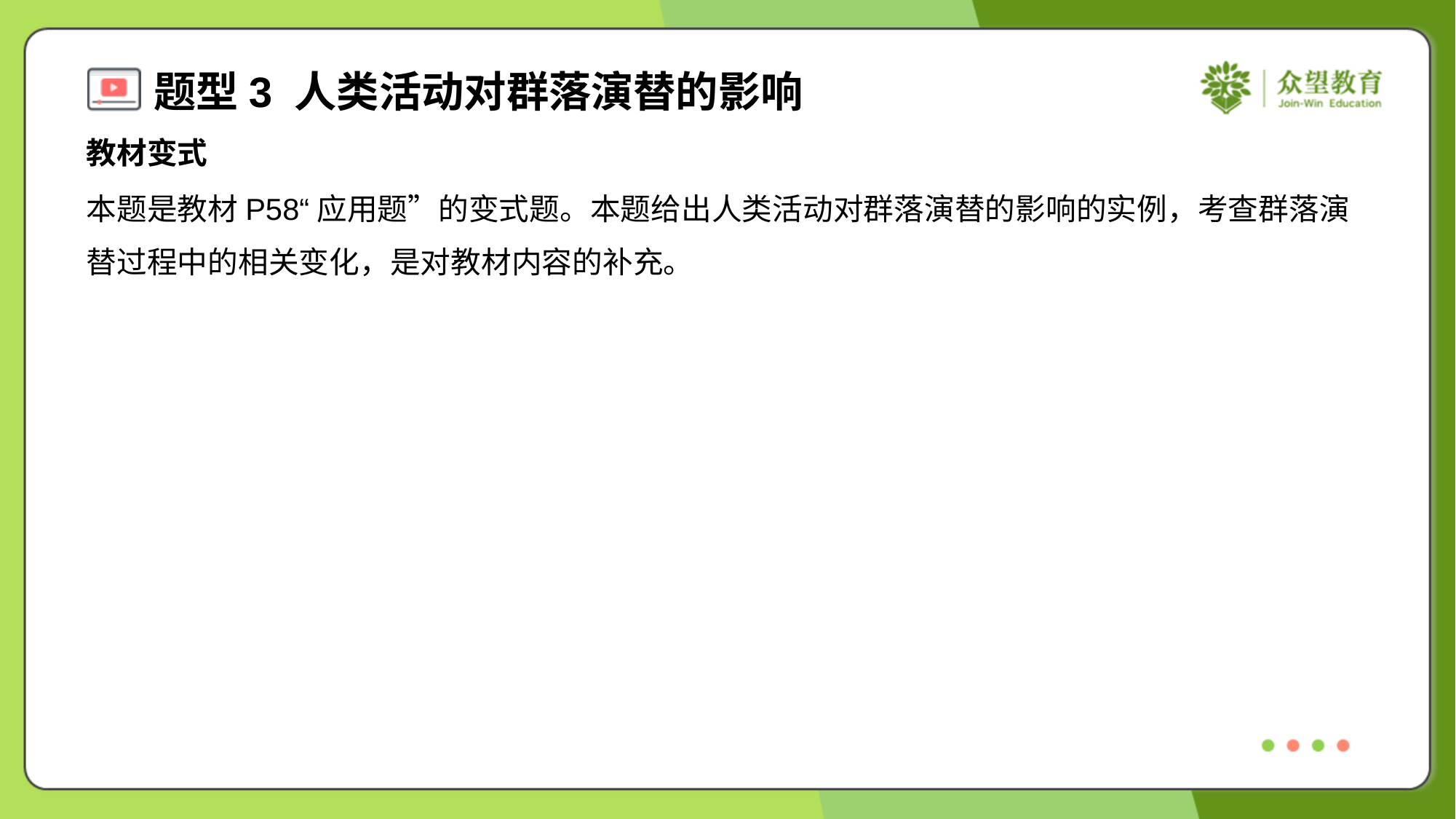

教材变式
本题是教材P58“应用题”的变式题。本题给出人类活动对群落演替的影响的实例，考查群落演
替过程中的相关变化，是对教材内容的补充。